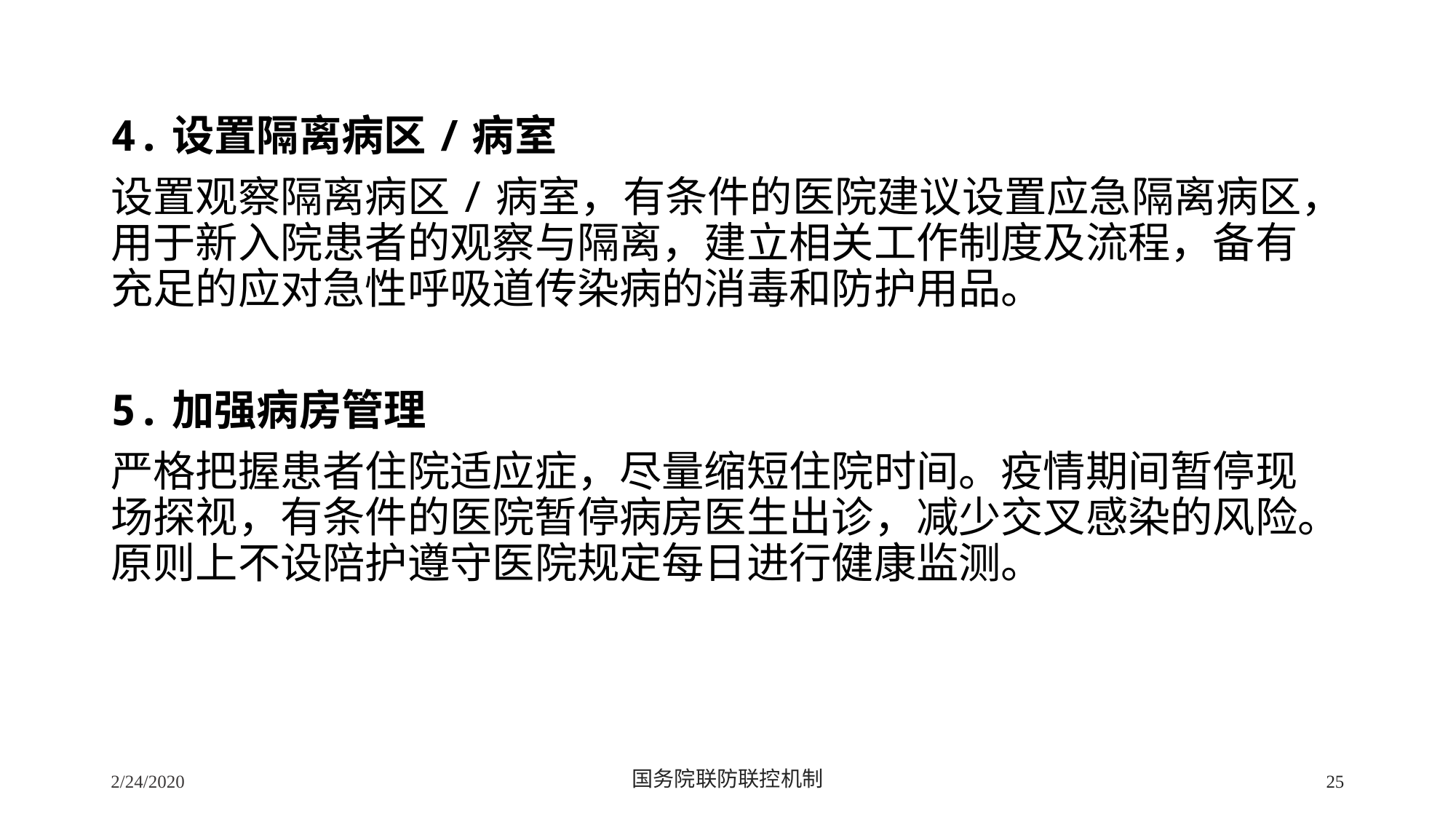

4.设置隔离病区/病室
设置观察隔离病区/病室，有条件的医院建议设置应急隔离病区，用于新入院患者的观察与隔离，建立相关工作制度及流程，备有充足的应对急性呼吸道传染病的消毒和防护用品。

5.加强病房管理
严格把握患者住院适应症，尽量缩短住院时间。疫情期间暂停现场探视，有条件的医院暂停病房医生出诊，减少交叉感染的风险。原则上不设陪护遵守医院规定每日进行健康监测。
2/24/2020
国务院联防联控机制
25